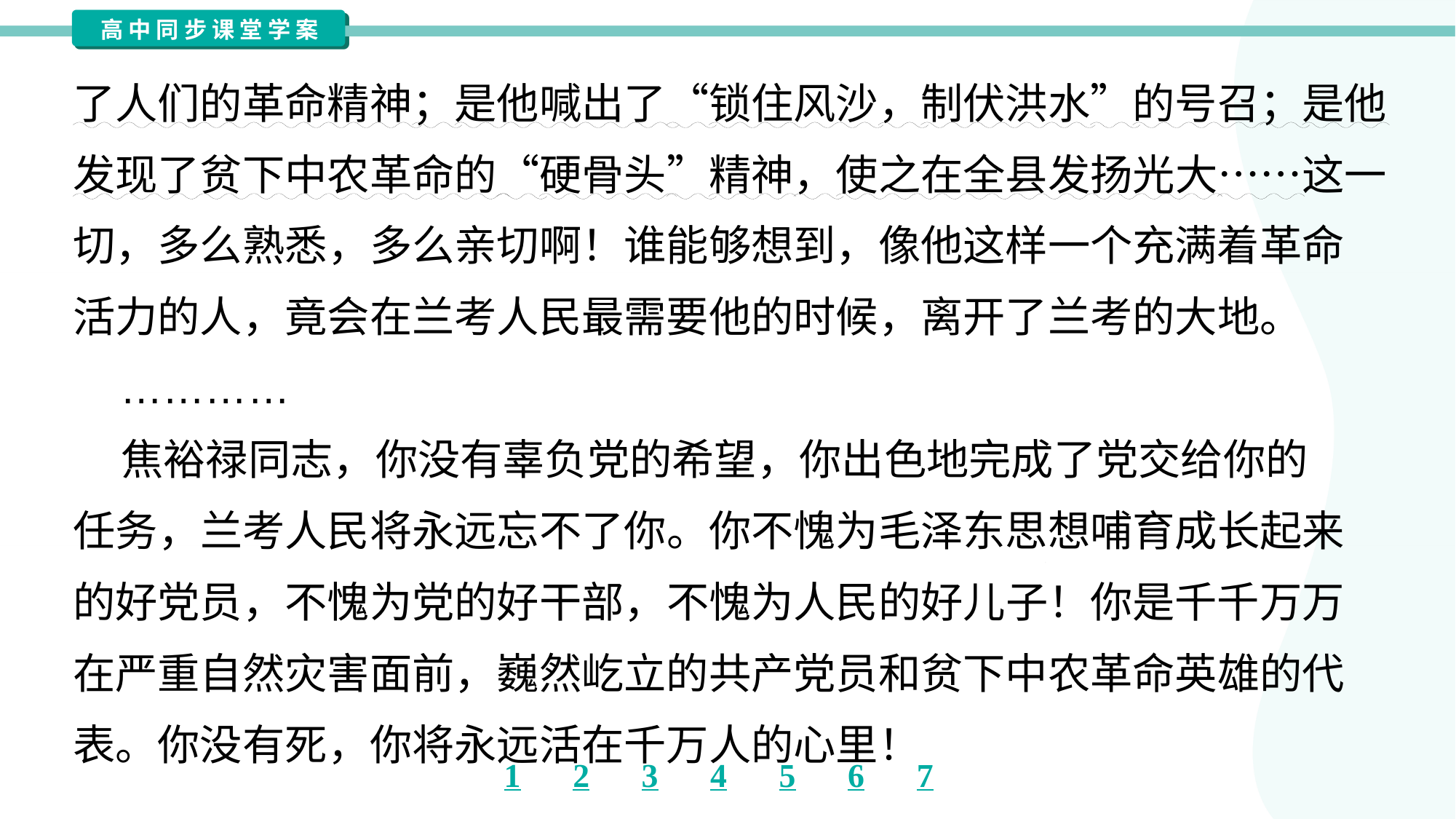

了人们的革命精神；是他喊出了“锁住风沙，制伏洪水”的号召；是他
发现了贫下中农革命的“硬骨头”精神，使之在全县发扬光大……这一
切，多么熟悉，多么亲切啊！谁能够想到，像他这样一个充满着革命
活力的人，竟会在兰考人民最需要他的时候，离开了兰考的大地。
    …………
    焦裕禄同志，你没有辜负党的希望，你出色地完成了党交给你的
任务，兰考人民将永远忘不了你。你不愧为毛泽东思想哺育成长起来
的好党员，不愧为党的好干部，不愧为人民的好儿子！你是千千万万
在严重自然灾害面前，巍然屹立的共产党员和贫下中农革命英雄的代
表。你没有死，你将永远活在千万人的心里！